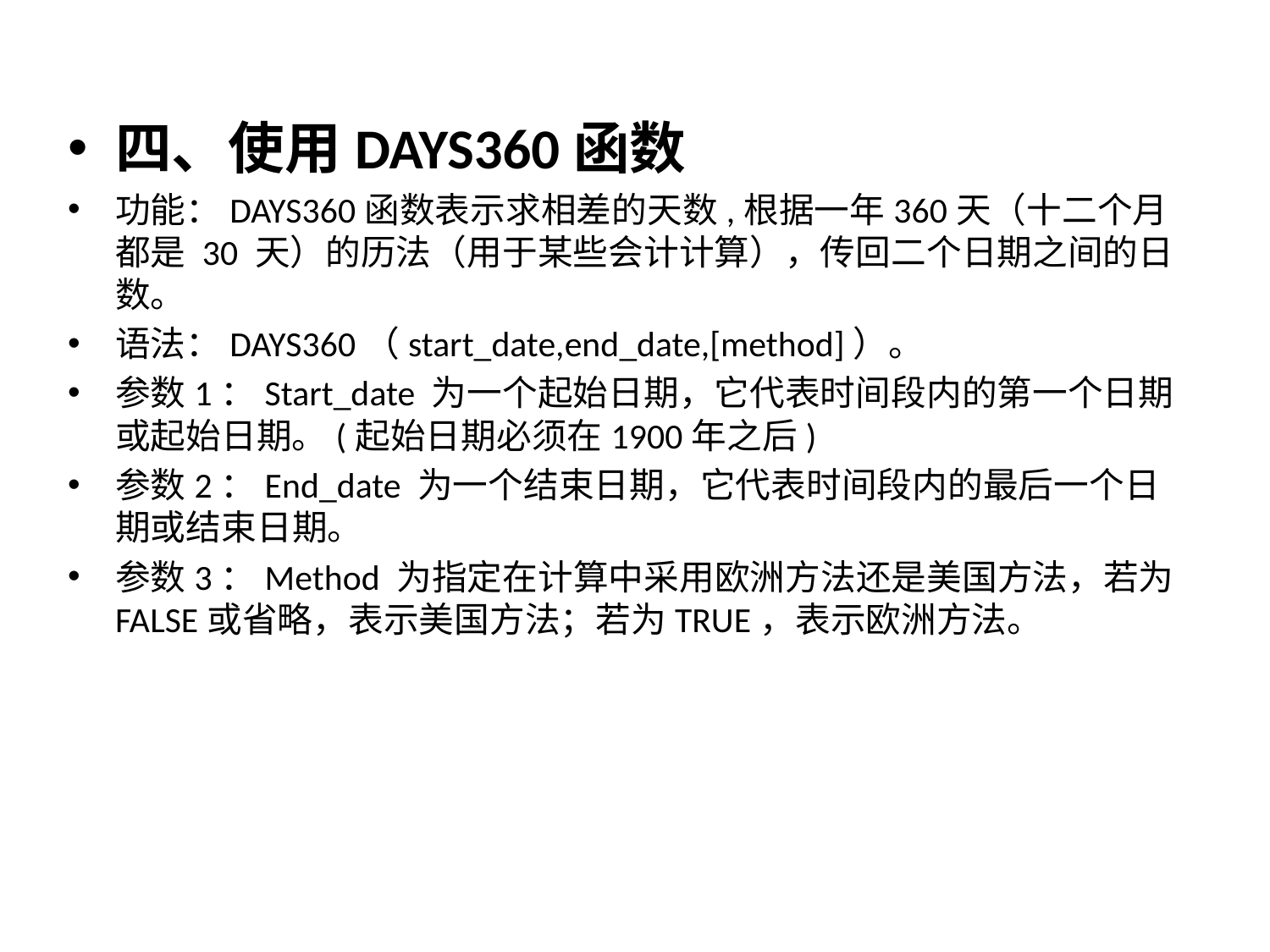

四、使用DAYS360函数
功能：DAYS360函数表示求相差的天数,根据一年360天（十二个月都是 30 天）的历法（用于某些会计计算），传回二个日期之间的日数。
语法：DAYS360（start_date,end_date,[method]）。
参数1：Start_date 为一个起始日期，它代表时间段内的第一个日期或起始日期。(起始日期必须在1900年之后)
参数2：End_date 为一个结束日期，它代表时间段内的最后一个日期或结束日期。
参数3：Method 为指定在计算中采用欧洲方法还是美国方法，若为FALSE或省略，表示美国方法；若为TRUE，表示欧洲方法。